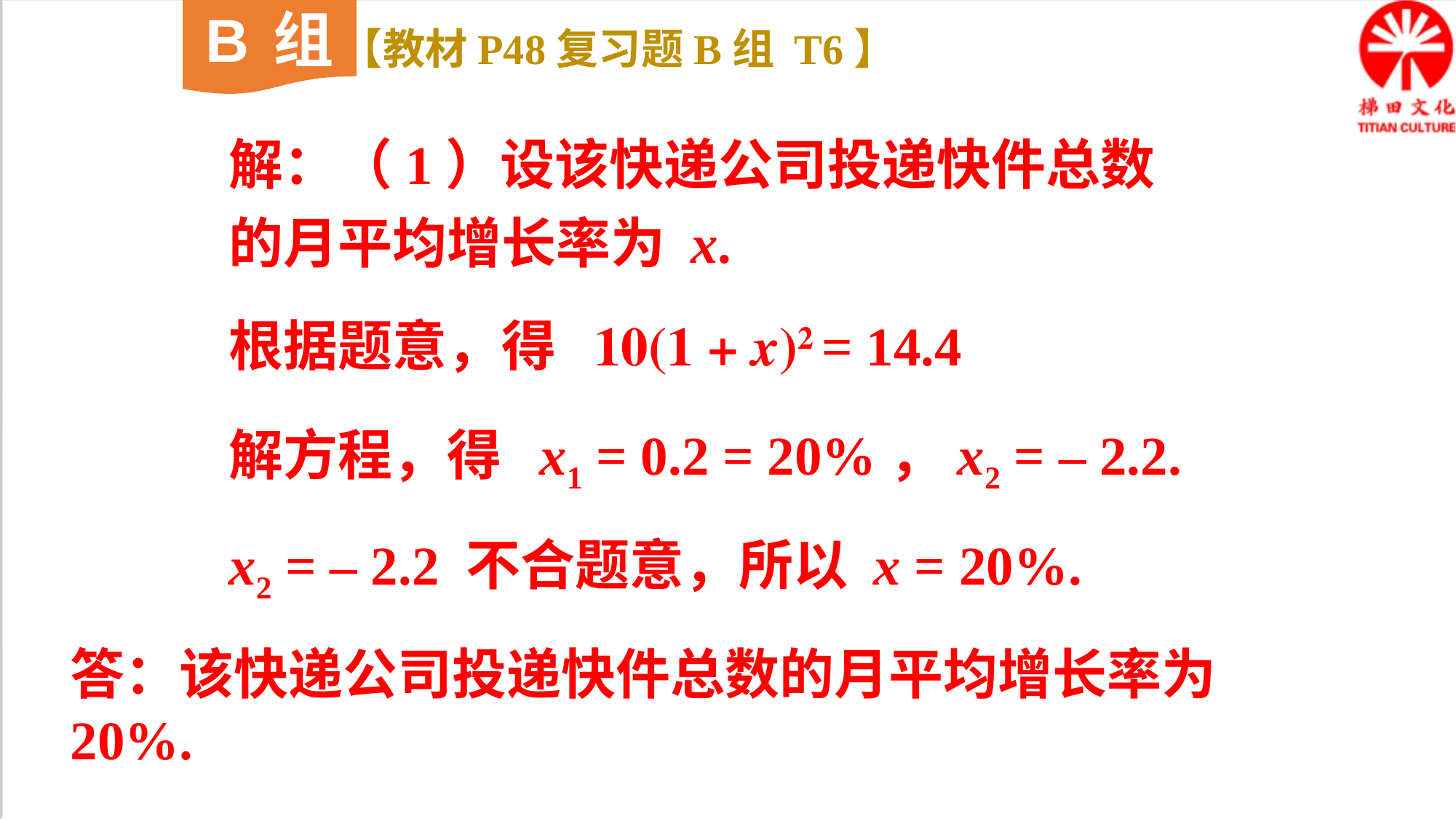

B组
【教材P48复习题B组 T6】
解：（1）设该快递公司投递快件总数的月平均增长率为 x.
根据题意，得  10(1 + x)2 = 14.4
解方程，得  x1 = 0.2 = 20%，x2 = – 2.2.
x2 = – 2.2 不合题意，所以 x = 20%.
答：该快递公司投递快件总数的月平均增长率为 20%.